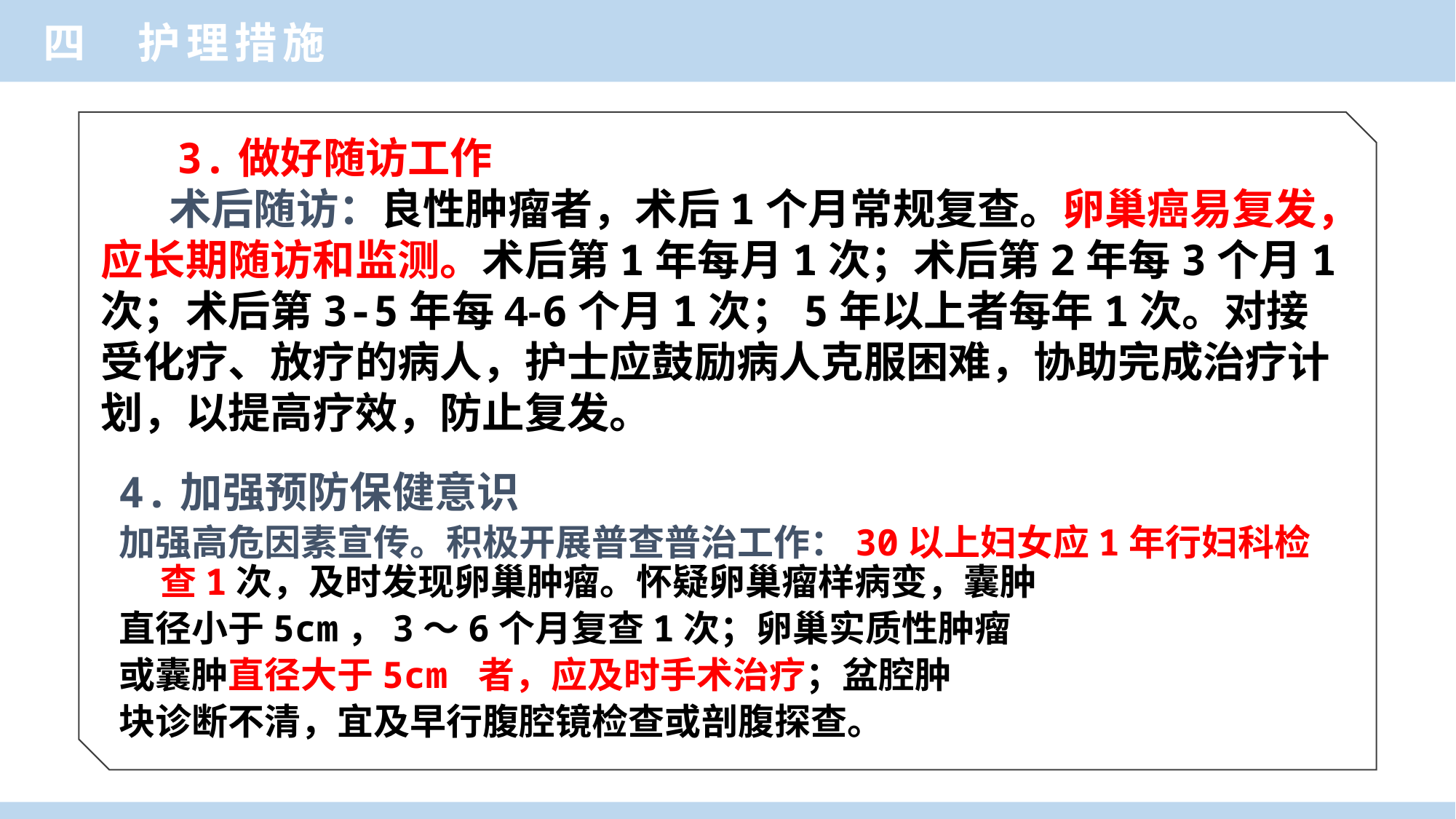

四   护理措施

   3.做好随访工作
      术后随访：良性肿瘤者，术后1个月常规复查。卵巢癌易复发，应长期随访和监测。术后第1年每月1次；术后第2年每3个月1次；术后第3-5年每4-6个月1次；5年以上者每年1次。对接受化疗、放疗的病人，护士应鼓励病人克服困难，协助完成治疗计划，以提高疗效，防止复发。
4.加强预防保健意识
加强高危因素宣传。积极开展普查普治工作：30以上妇女应1年行妇科检查1次，及时发现卵巢肿瘤。怀疑卵巢瘤样病变，囊肿
直径小于5cm，3～6个月复查1次；卵巢实质性肿瘤
或囊肿直径大于5cm 者，应及时手术治疗；盆腔肿
块诊断不清，宜及早行腹腔镜检查或剖腹探查。